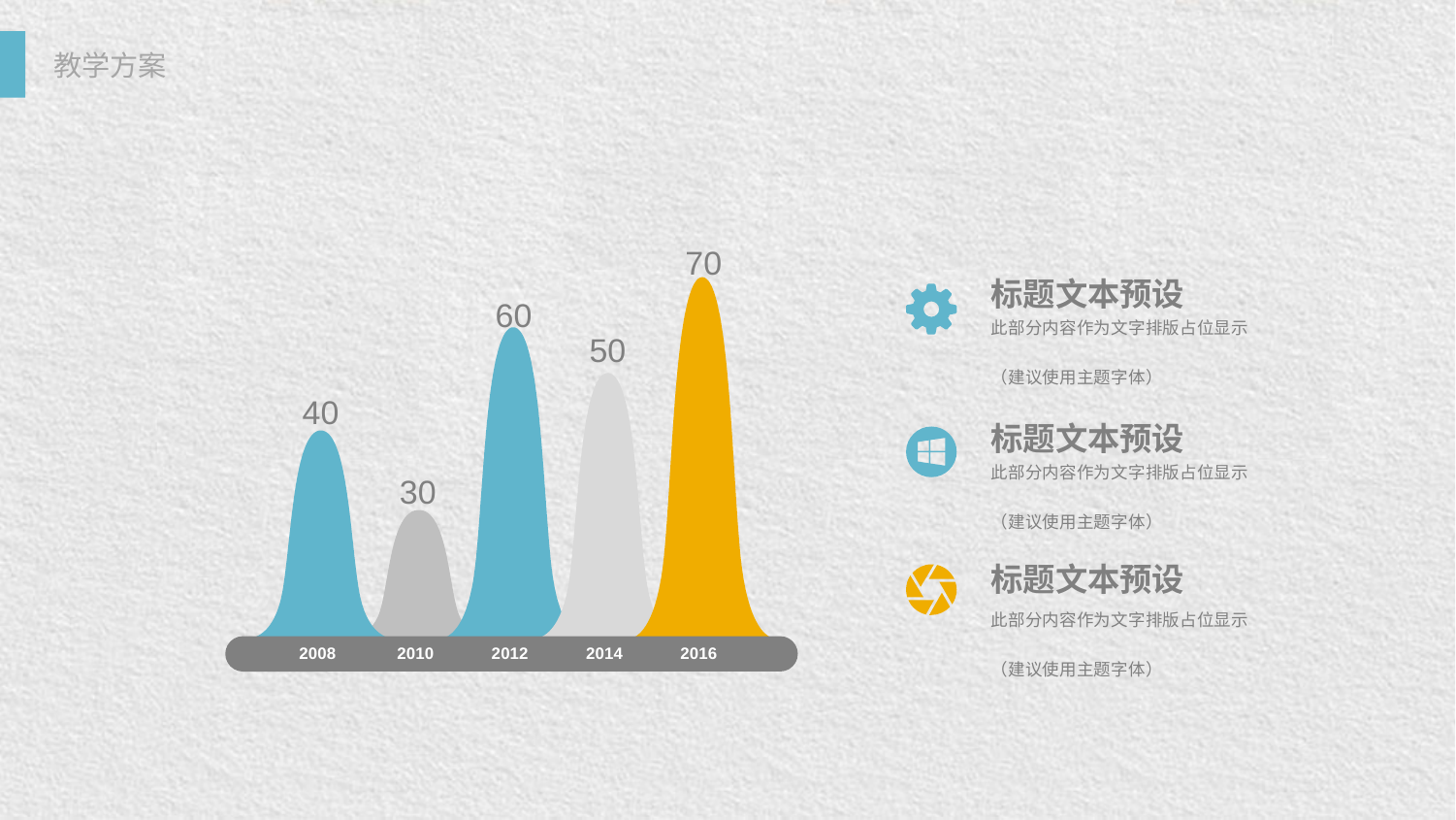

70

60

50

40

30

2008
2010
2012
2014
2016
标题文本预设
此部分内容作为文字排版占位显示
（建议使用主题字体）

标题文本预设
此部分内容作为文字排版占位显示
（建议使用主题字体）

标题文本预设
此部分内容作为文字排版占位显示
（建议使用主题字体）